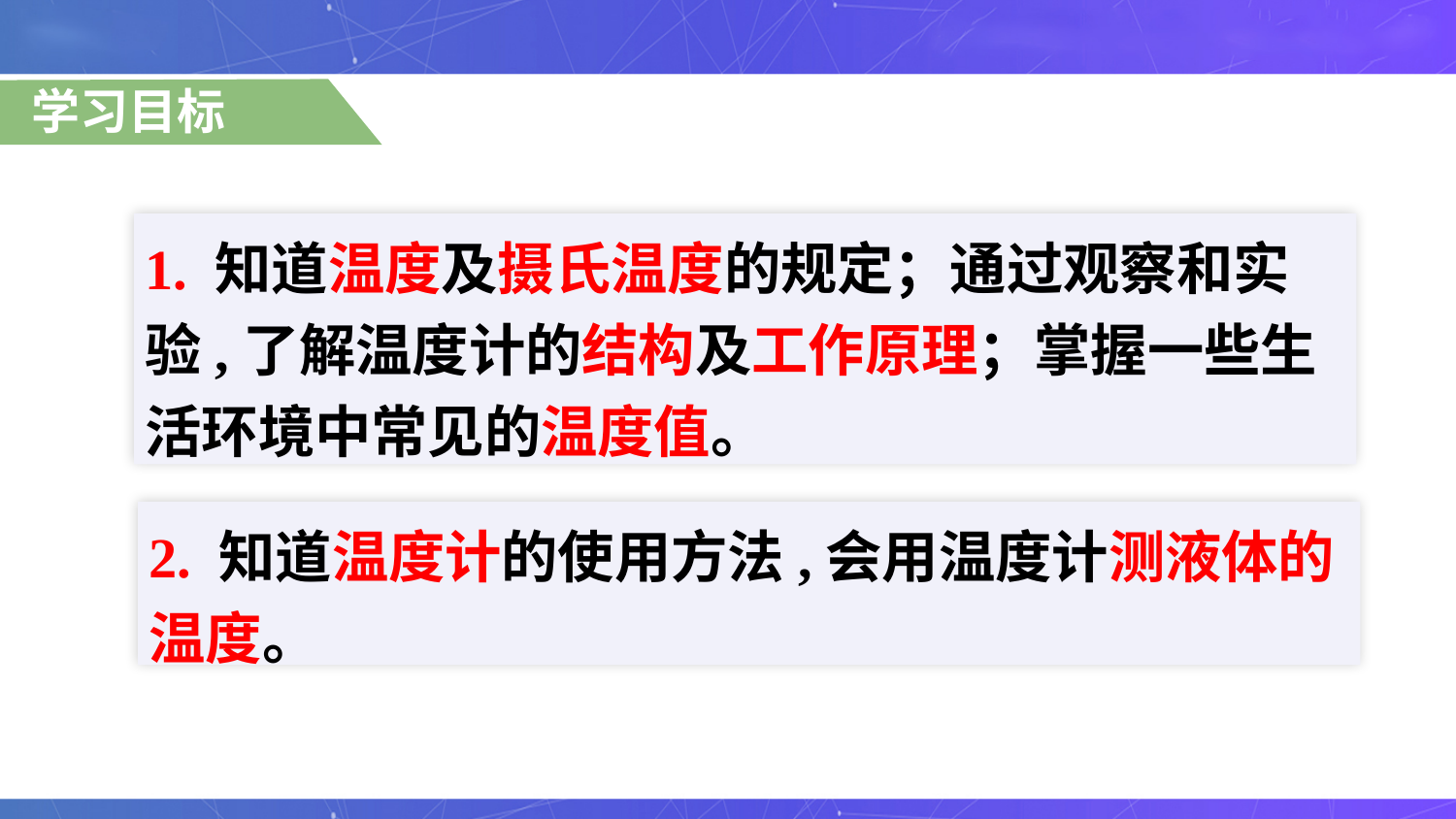

学习目标

1. 知道温度及摄氏温度的规定；通过观察和实验,了解温度计的结构及工作原理；掌握一些生活环境中常见的温度值。

2. 知道温度计的使用方法,会用温度计测液体的温度。